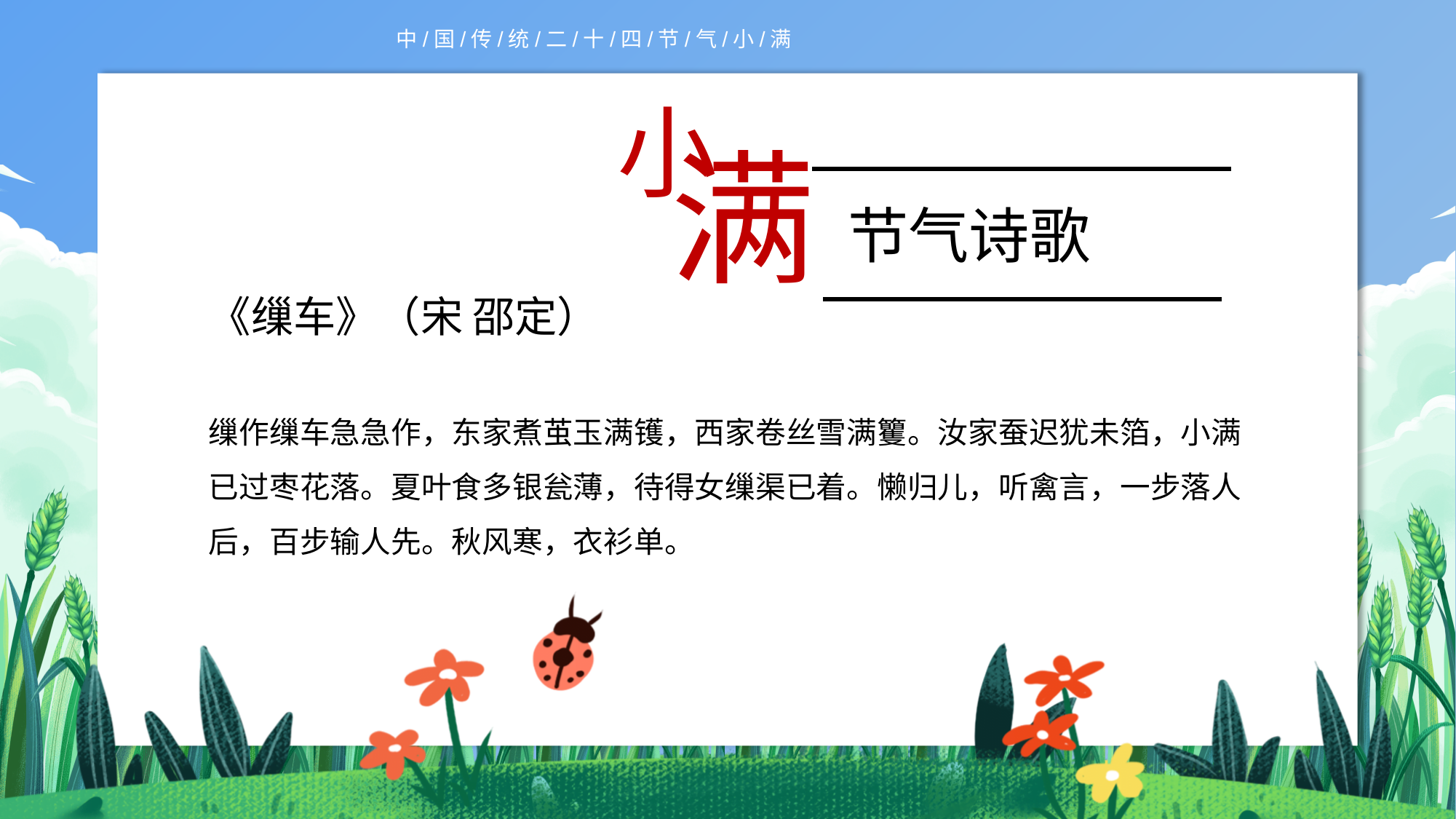

小
满
节气诗歌
《缫车》（宋 邵定）
缫作缫车急急作，东家煮茧玉满镬，西家卷丝雪满籰。汝家蚕迟犹未箔，小满已过枣花落。夏叶食多银瓮薄，待得女缫渠已着。懒归儿，听禽言，一步落人后，百步输人先。秋风寒，衣衫单。